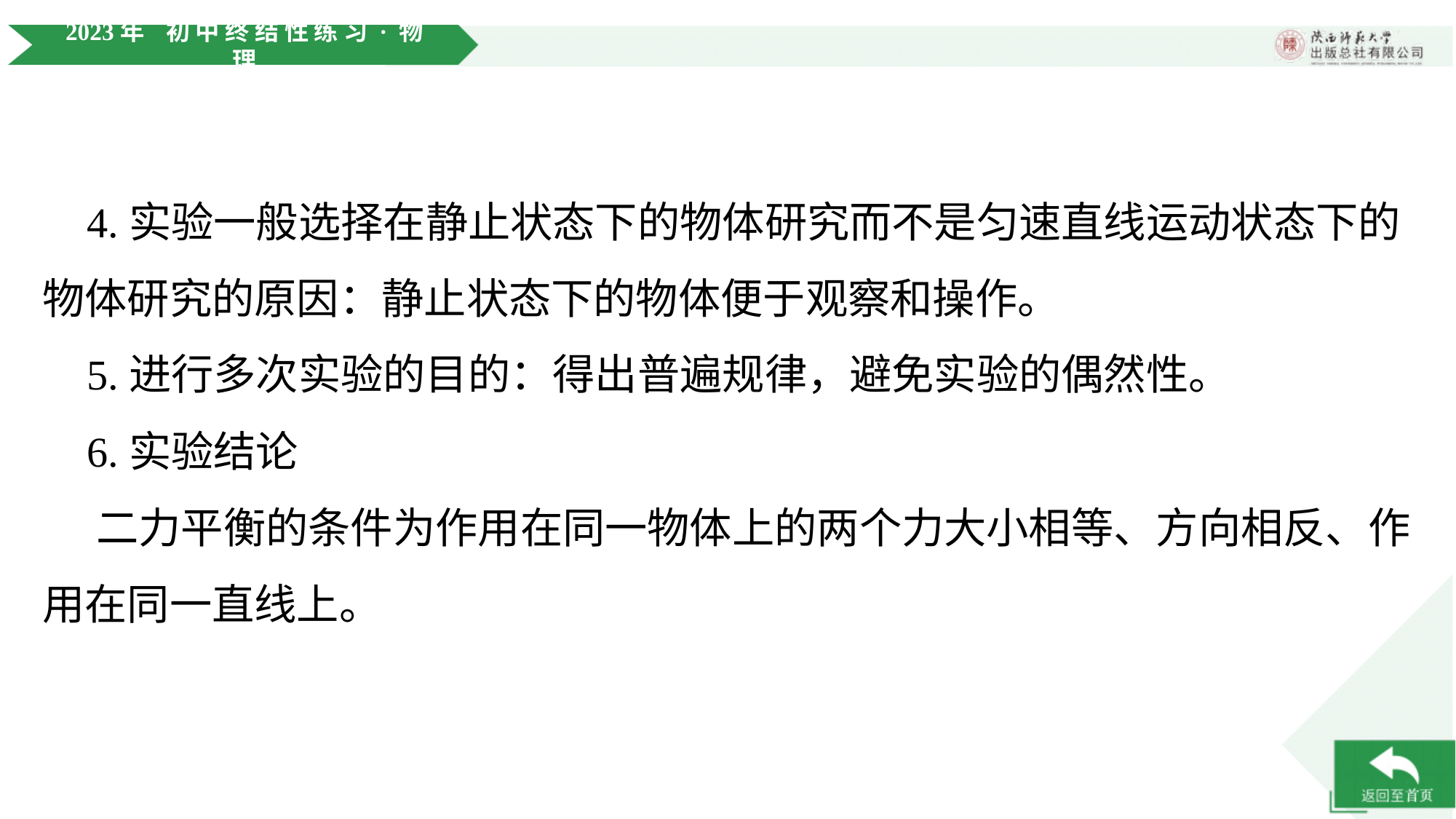

4.实验一般选择在静止状态下的物体研究而不是匀速直线运动状态下的物体研究的原因：静止状态下的物体便于观察和操作。
    5.进行多次实验的目的：得出普遍规律，避免实验的偶然性。
    6.实验结论
    二力平衡的条件为作用在同一物体上的两个力大小相等、方向相反、作用在同一直线上。